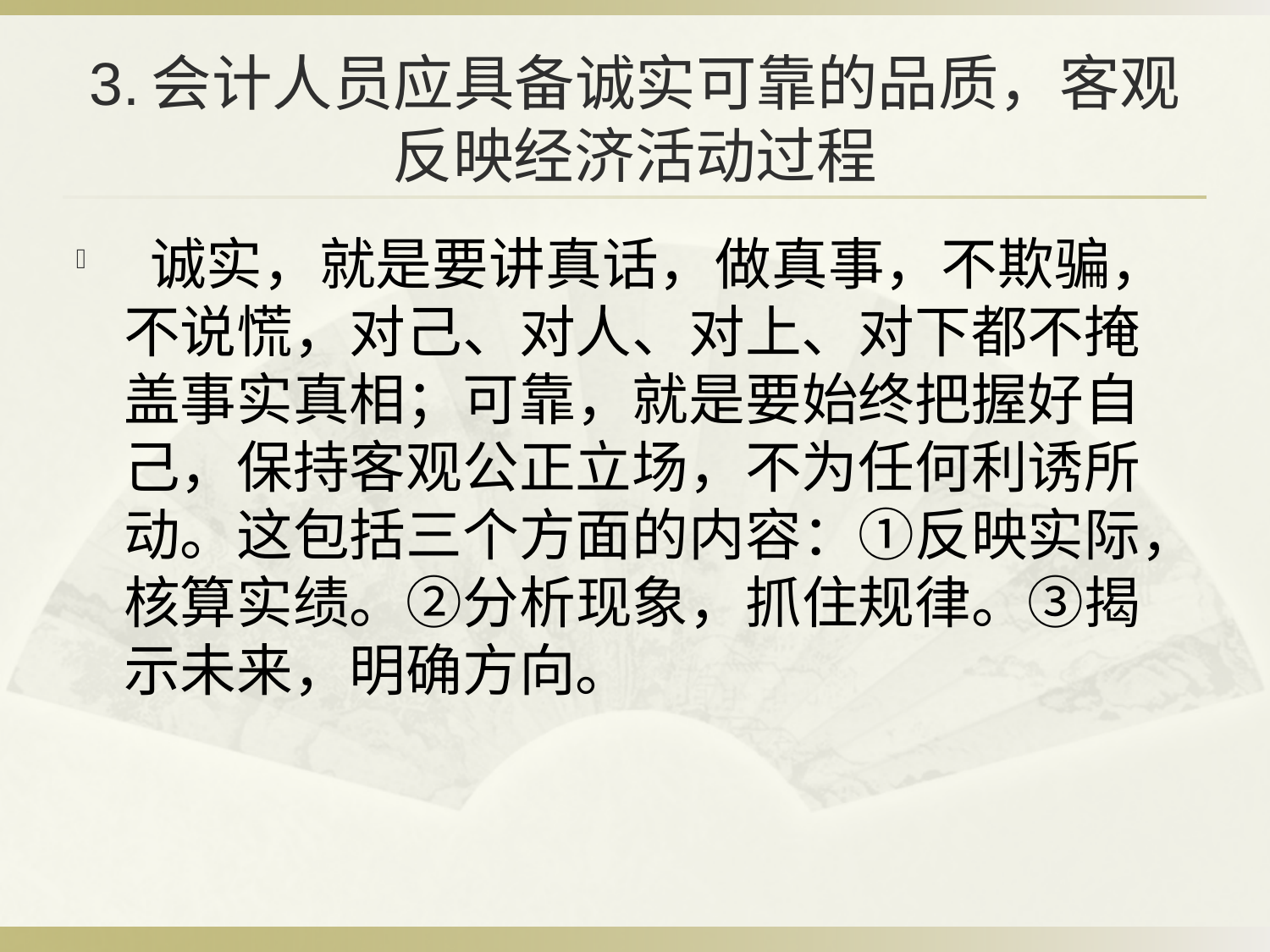

# 3.会计人员应具备诚实可靠的品质，客观反映经济活动过程
 诚实，就是要讲真话，做真事，不欺骗，不说慌，对己、对人、对上、对下都不掩盖事实真相；可靠，就是要始终把握好自己，保持客观公正立场，不为任何利诱所动。这包括三个方面的内容：①反映实际，核算实绩。②分析现象，抓住规律。③揭示未来，明确方向。